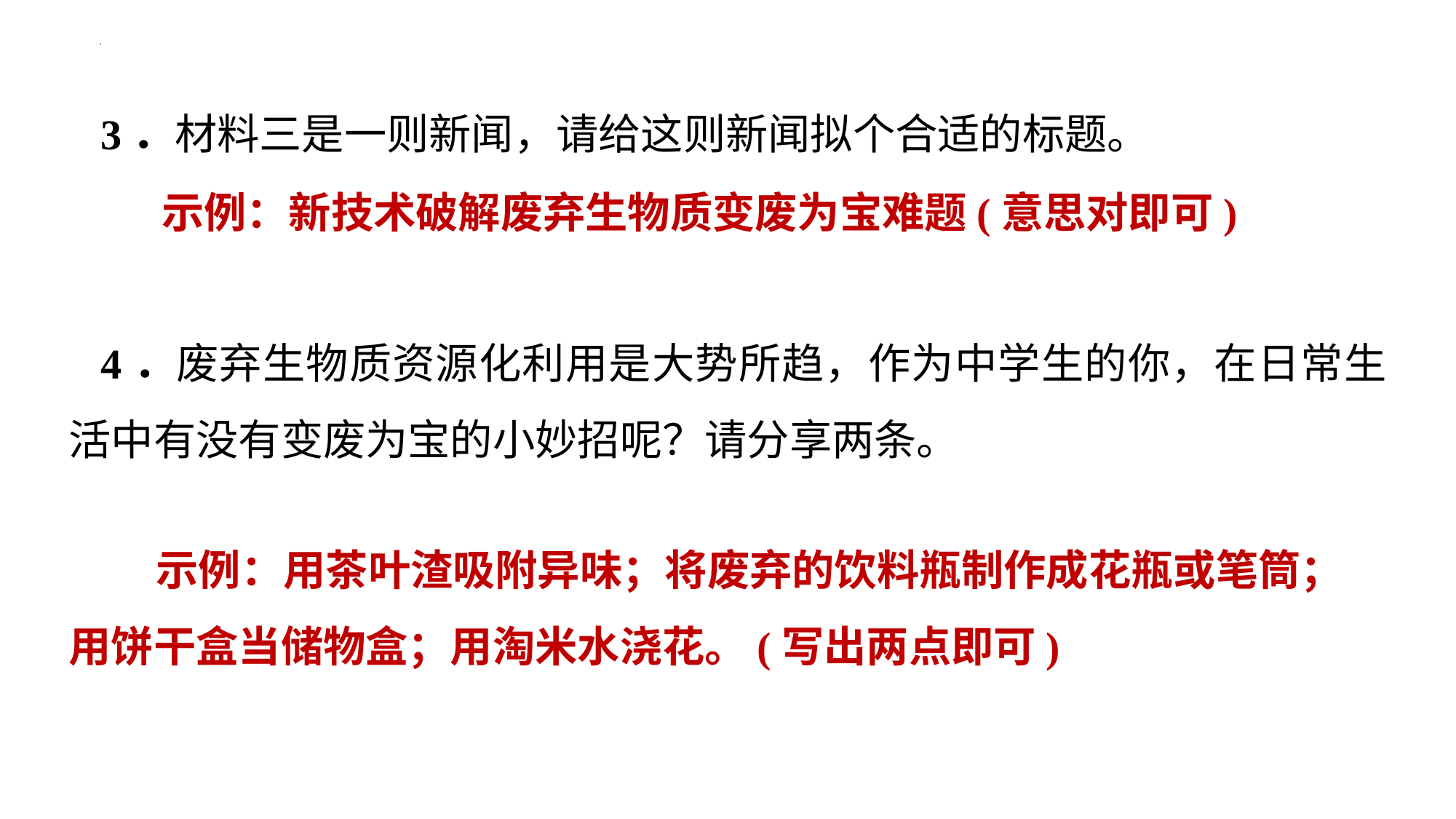

#
3．材料三是一则新闻，请给这则新闻拟个合适的标题。

4．废弃生物质资源化利用是大势所趋，作为中学生的你，在日常生活中有没有变废为宝的小妙招呢？请分享两条。
      示例：新技术破解废弃生物质变废为宝难题(意思对即可)
        示例：用茶叶渣吸附异味；将废弃的饮料瓶制作成花瓶或笔筒；用饼干盒当储物盒；用淘米水浇花。(写出两点即可)